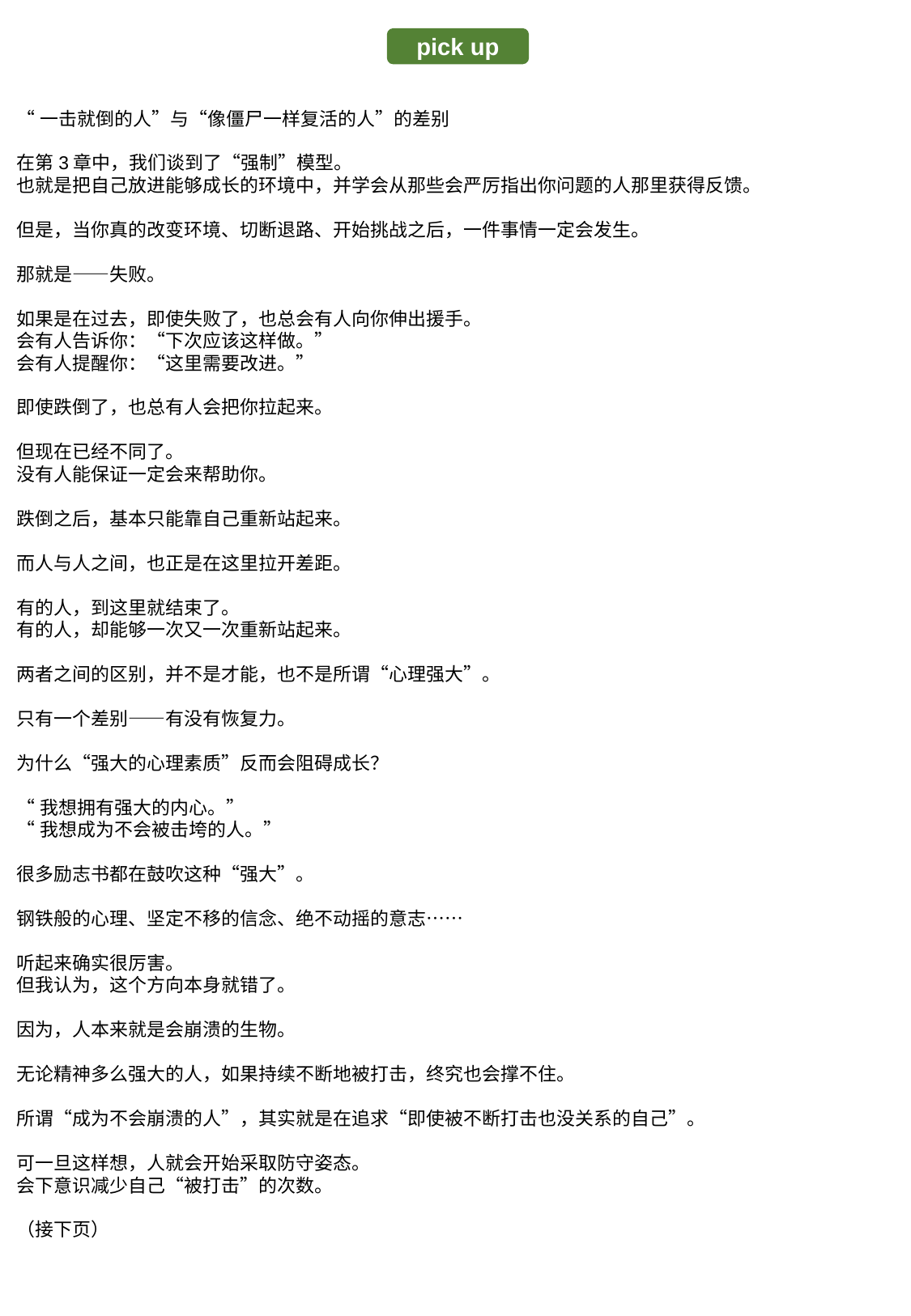

pick up
“一击就倒的人”与“像僵尸一样复活的人”的差别

在第3章中，我们谈到了“强制”模型。
也就是把自己放进能够成长的环境中，并学会从那些会严厉指出你问题的人那里获得反馈。

但是，当你真的改变环境、切断退路、开始挑战之后，一件事情一定会发生。

那就是——失败。

如果是在过去，即使失败了，也总会有人向你伸出援手。
会有人告诉你：“下次应该这样做。”
会有人提醒你：“这里需要改进。”

即使跌倒了，也总有人会把你拉起来。

但现在已经不同了。
没有人能保证一定会来帮助你。

跌倒之后，基本只能靠自己重新站起来。

而人与人之间，也正是在这里拉开差距。

有的人，到这里就结束了。
有的人，却能够一次又一次重新站起来。

两者之间的区别，并不是才能，也不是所谓“心理强大”。

只有一个差别——有没有恢复力。

为什么“强大的心理素质”反而会阻碍成长？

“我想拥有强大的内心。”
“我想成为不会被击垮的人。”

很多励志书都在鼓吹这种“强大”。

钢铁般的心理、坚定不移的信念、绝不动摇的意志……

听起来确实很厉害。
但我认为，这个方向本身就错了。

因为，人本来就是会崩溃的生物。

无论精神多么强大的人，如果持续不断地被打击，终究也会撑不住。

所谓“成为不会崩溃的人”，其实就是在追求“即使被不断打击也没关系的自己”。

可一旦这样想，人就会开始采取防守姿态。
会下意识减少自己“被打击”的次数。

（接下页）